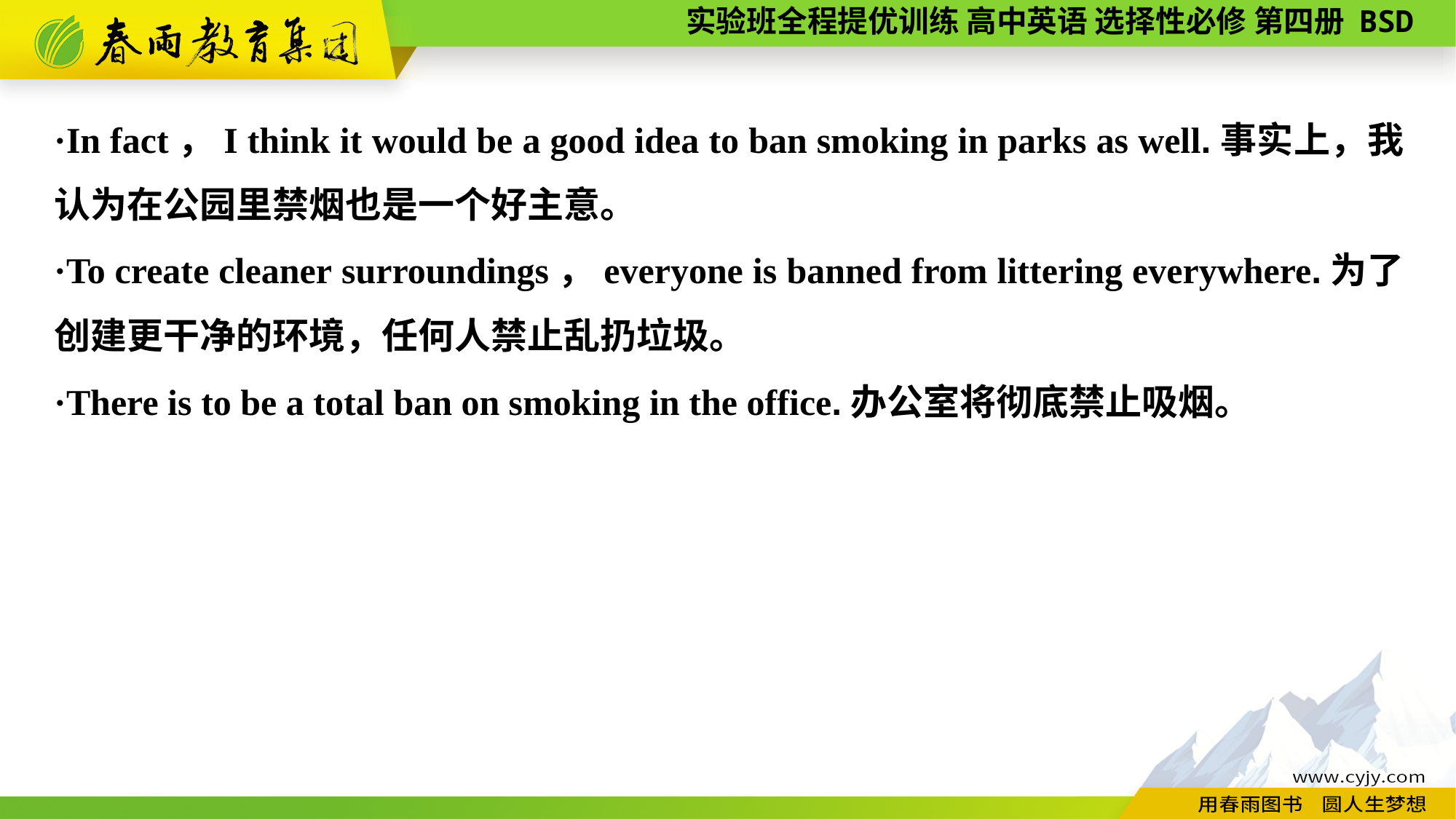

·In fact，I think it would be a good idea to ban smoking in parks as well.事实上，我认为在公园里禁烟也是一个好主意。
·To create cleaner surroundings，everyone is banned from littering everywhere.为了创建更干净的环境，任何人禁止乱扔垃圾。
·There is to be a total ban on smoking in the office.办公室将彻底禁止吸烟。